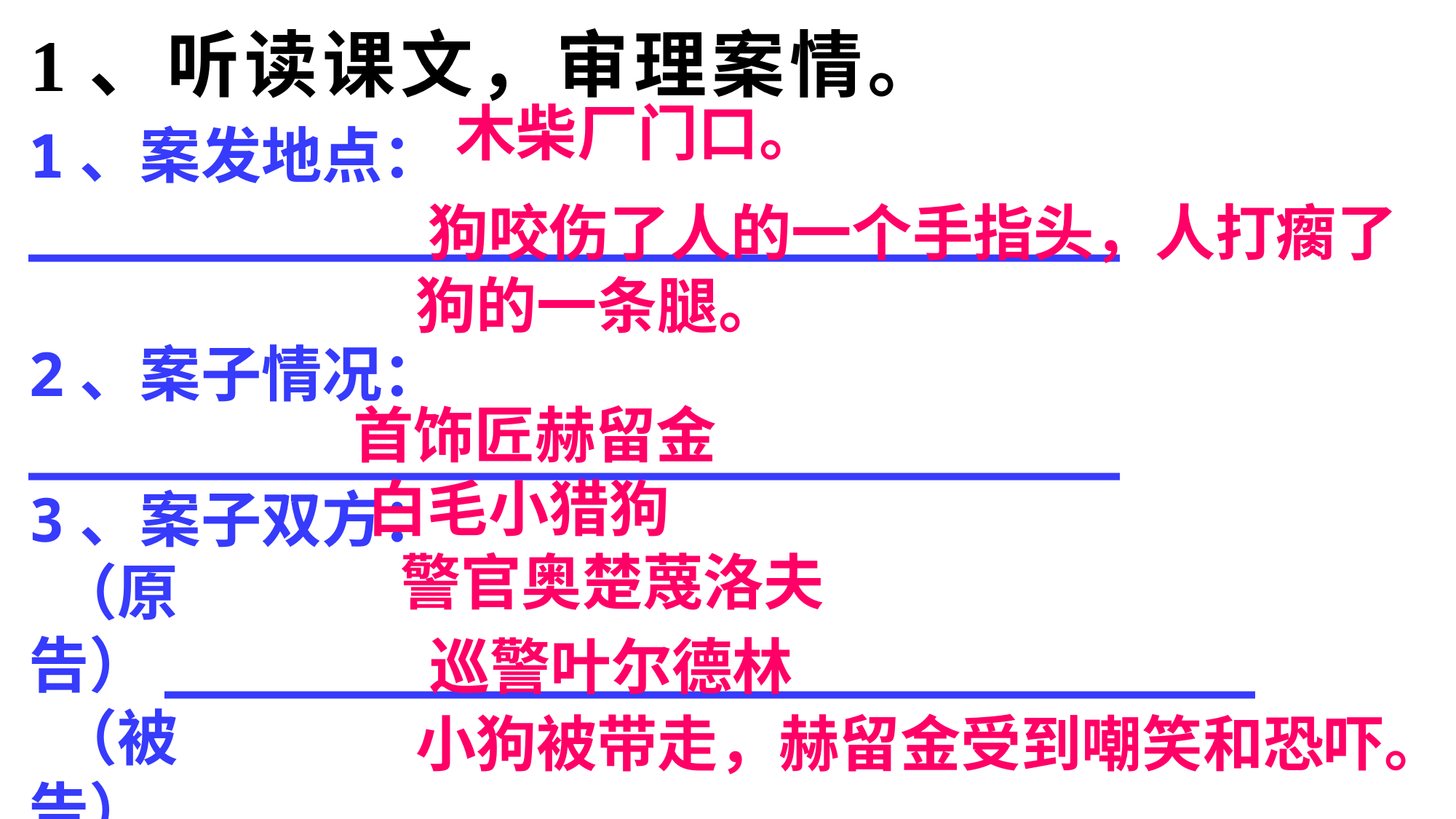

1、听读课文，审理案情。
木柴厂门口。
1、案发地点：______________________________

2、案子情况：______________________________
3、案子双方：
 （原告）______________________________
 （被告）______________________________
4、审 判 者：______________________________
5、陪 审 者：______________________________
6、审判结果：______________________________
 狗咬伤了人的一个手指头，人打瘸了狗的一条腿。
首饰匠赫留金
白毛小猎狗
警官奥楚蔑洛夫
巡警叶尔德林
小狗被带走，赫留金受到嘲笑和恐吓。